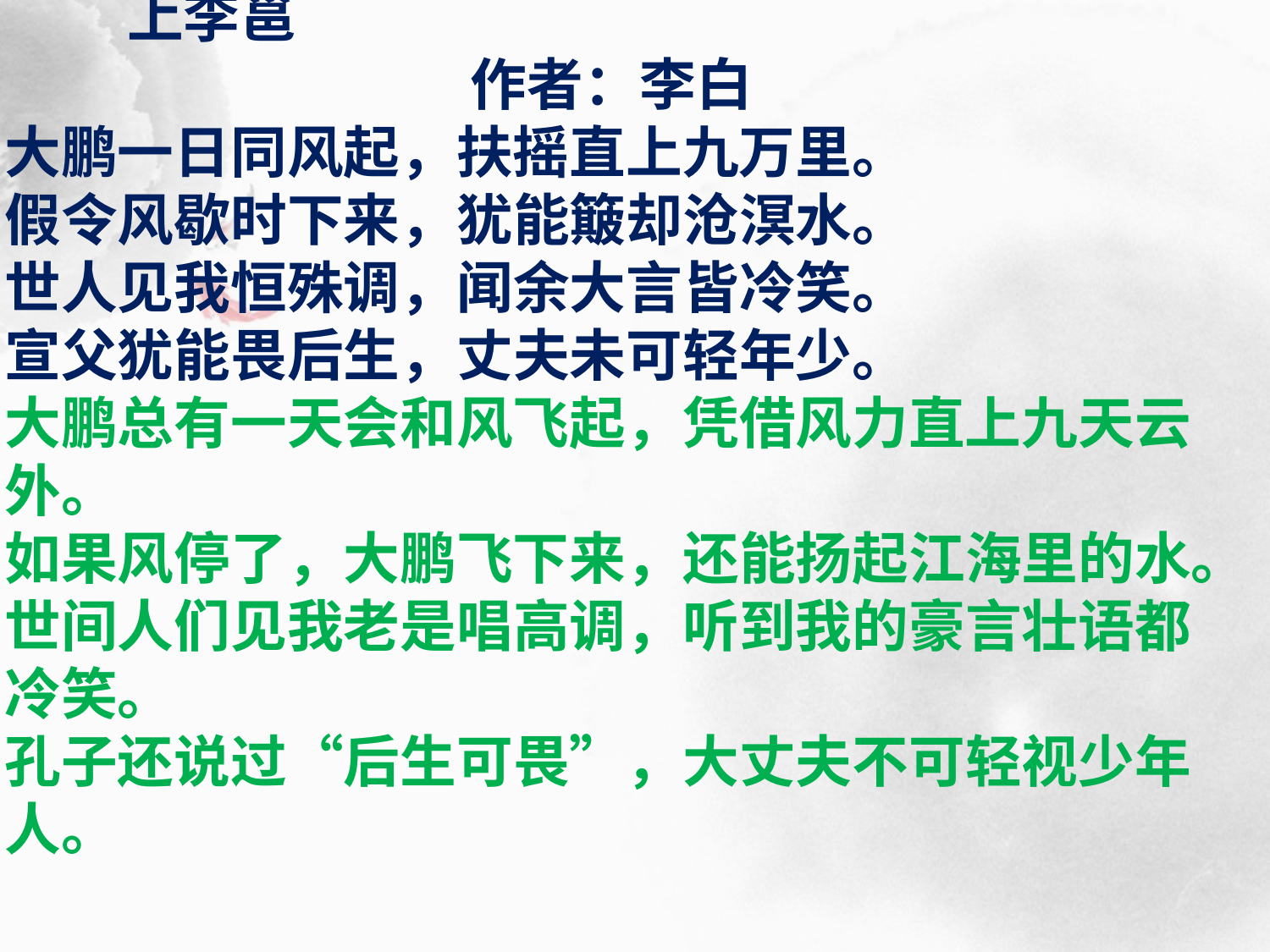

上李邕
作者：李白
大鹏一日同风起，扶摇直上九万里。
假令风歇时下来，犹能簸却沧溟水。
世人见我恒殊调，闻余大言皆冷笑。
宣父犹能畏后生，丈夫未可轻年少。
大鹏总有一天会和风飞起，凭借风力直上九天云外。
如果风停了，大鹏飞下来，还能扬起江海里的水。
世间人们见我老是唱高调，听到我的豪言壮语都冷笑。
孔子还说过“后生可畏”，大丈夫不可轻视少年人。